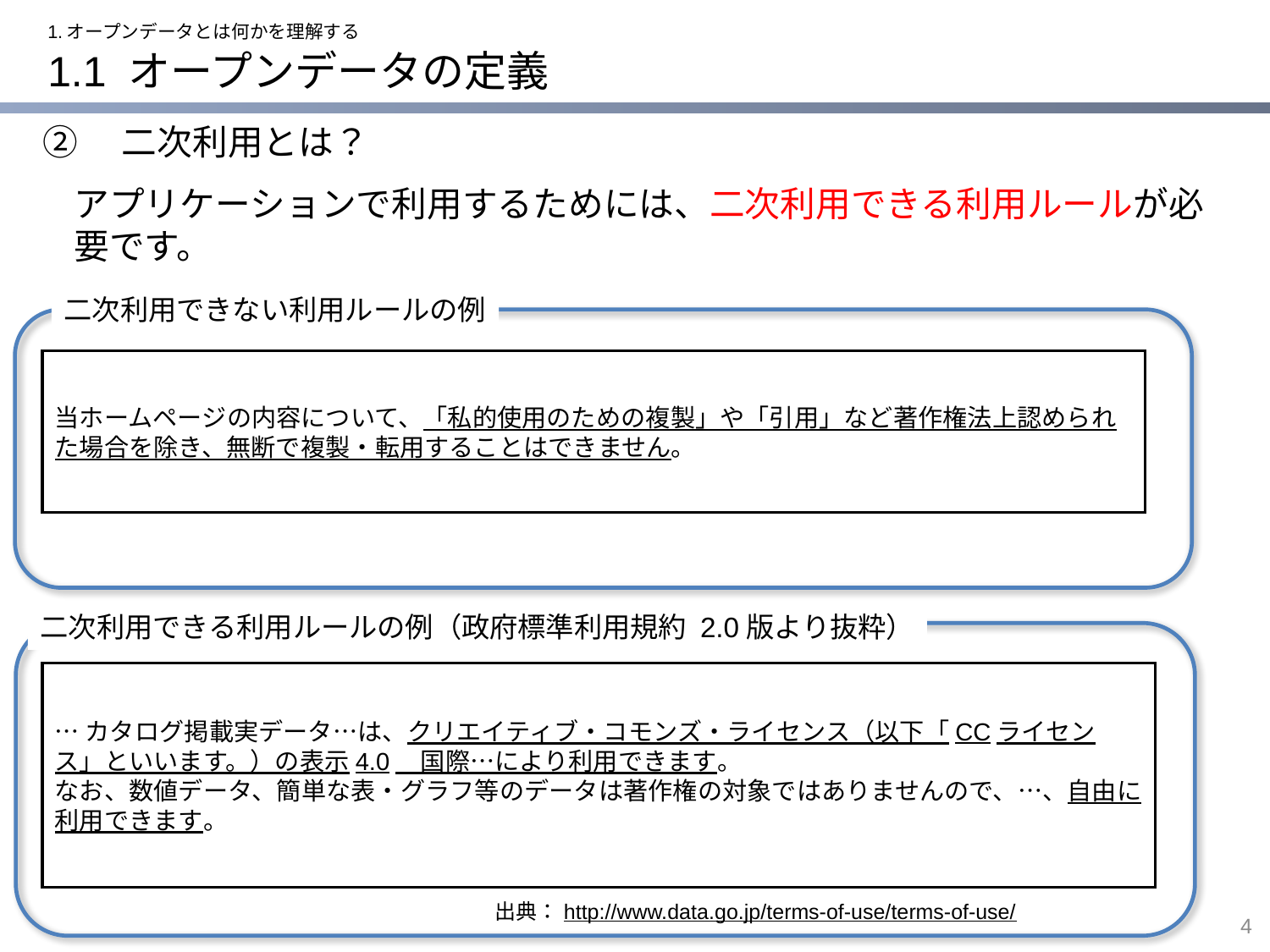

1.オープンデータとは何かを理解する
# 1.1 オープンデータの定義
②　二次利用とは？
アプリケーションで利用するためには、二次利用できる利用ルールが必要です。
二次利用できない利用ルールの例

当ホームページの内容について、「私的使用のための複製」や「引用」など著作権法上認められた場合を除き、無断で複製・転用することはできません。
二次利用できる利用ルールの例（政府標準利用規約 2.0版より抜粋）

…カタログ掲載実データ…は、クリエイティブ・コモンズ・ライセンス（以下「CCライセンス」といいます。）の表示4.0　国際…により利用できます。
なお、数値データ、簡単な表・グラフ等のデータは著作権の対象ではありませんので、…、自由に利用できます。
出典：http://www.data.go.jp/terms-of-use/terms-of-use/
4